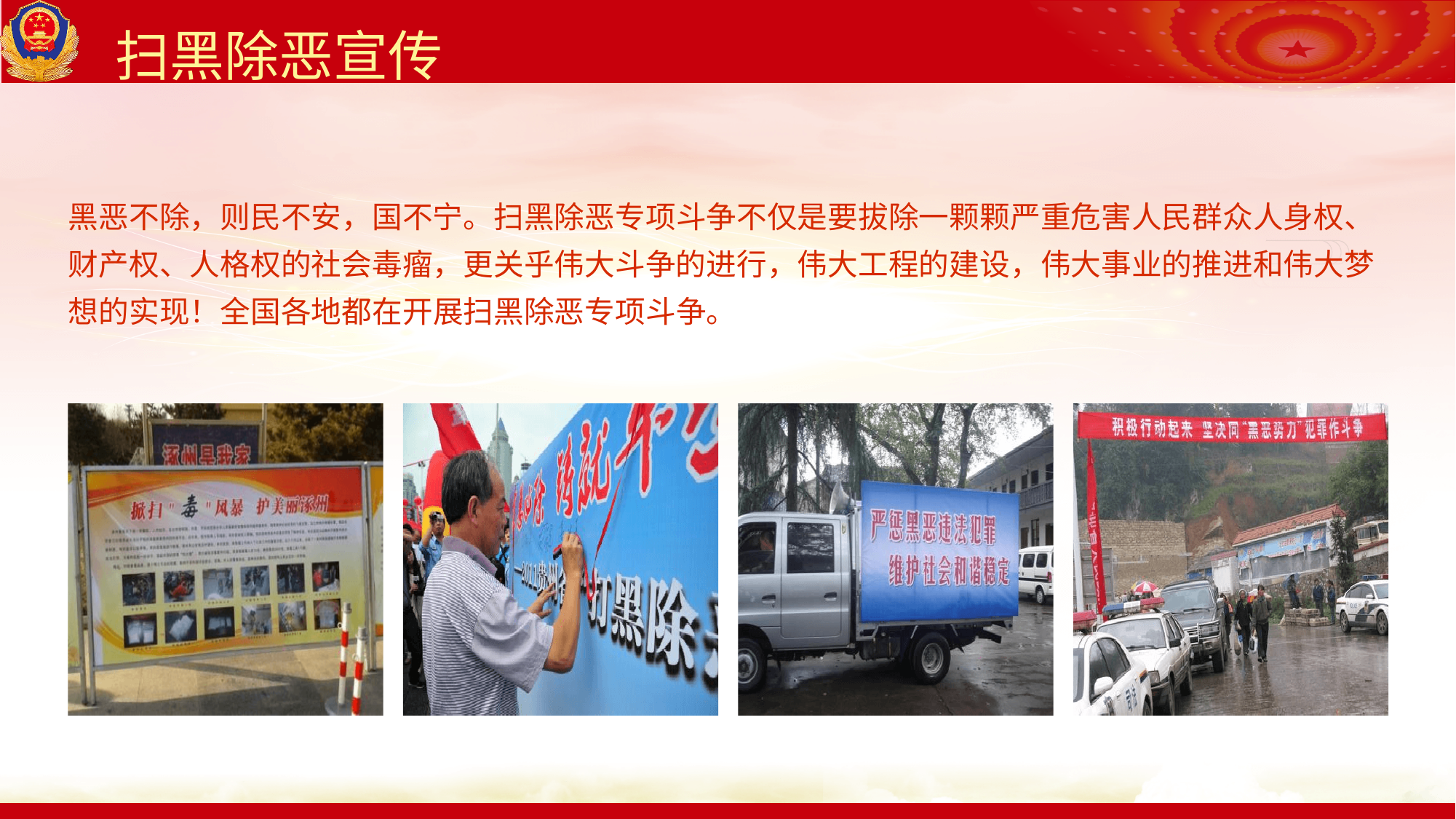

扫黑除恶宣传
黑恶不除，则民不安，国不宁。扫黑除恶专项斗争不仅是要拔除一颗颗严重危害人民群众人身权、财产权、人格权的社会毒瘤，更关乎伟大斗争的进行，伟大工程的建设，伟大事业的推进和伟大梦想的实现！全国各地都在开展扫黑除恶专项斗争。